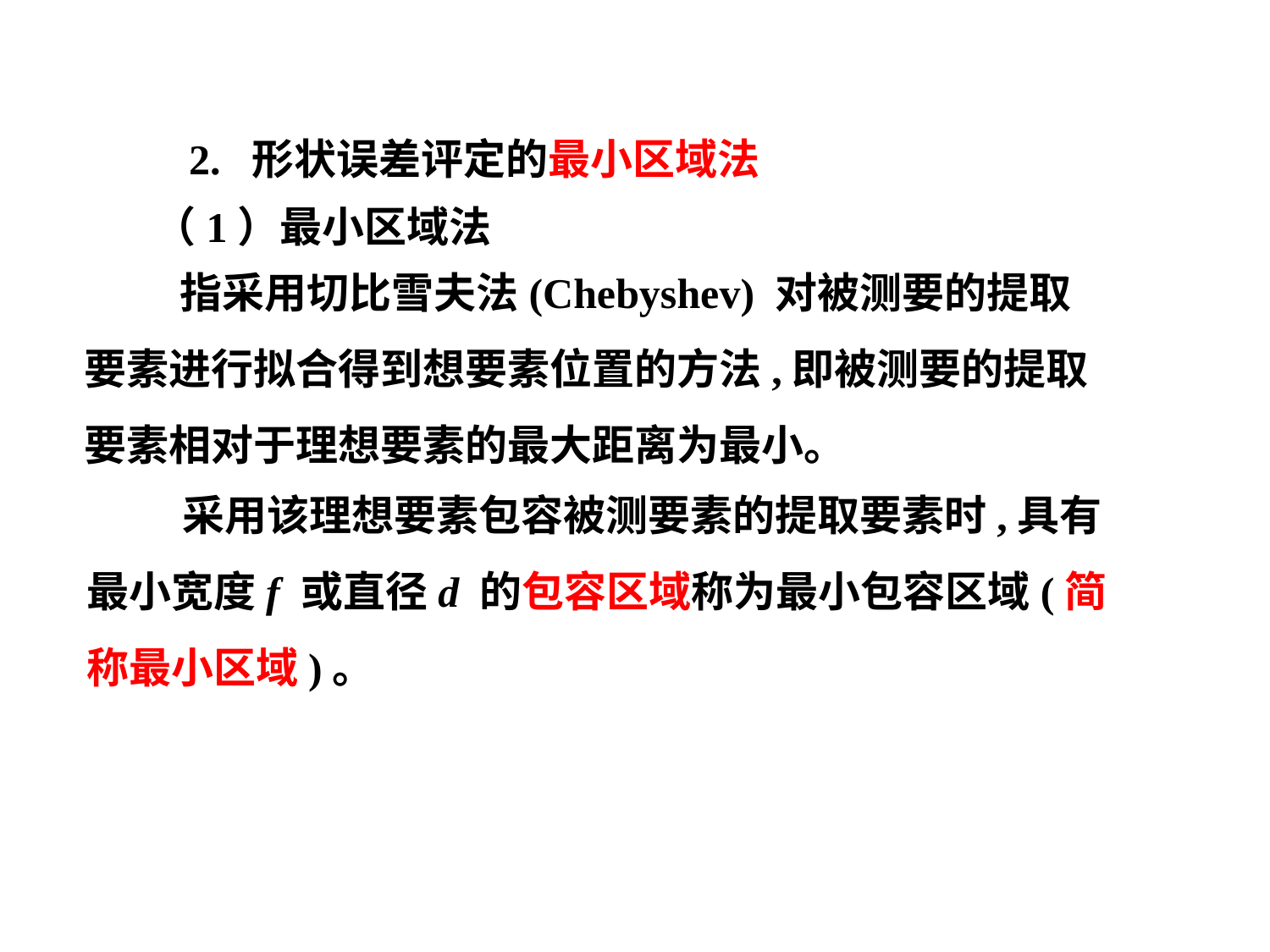

24
2.  形状误差评定的最小区域法
（1）最小区域法
         指采用切比雪夫法(Chebyshev) 对被测要的提取要素进行拟合得到想要素位置的方法,即被测要的提取要素相对于理想要素的最大距离为最小。
         采用该理想要素包容被测要素的提取要素时,具有最小宽度f 或直径d 的包容区域称为最小包容区域(简称最小区域)。